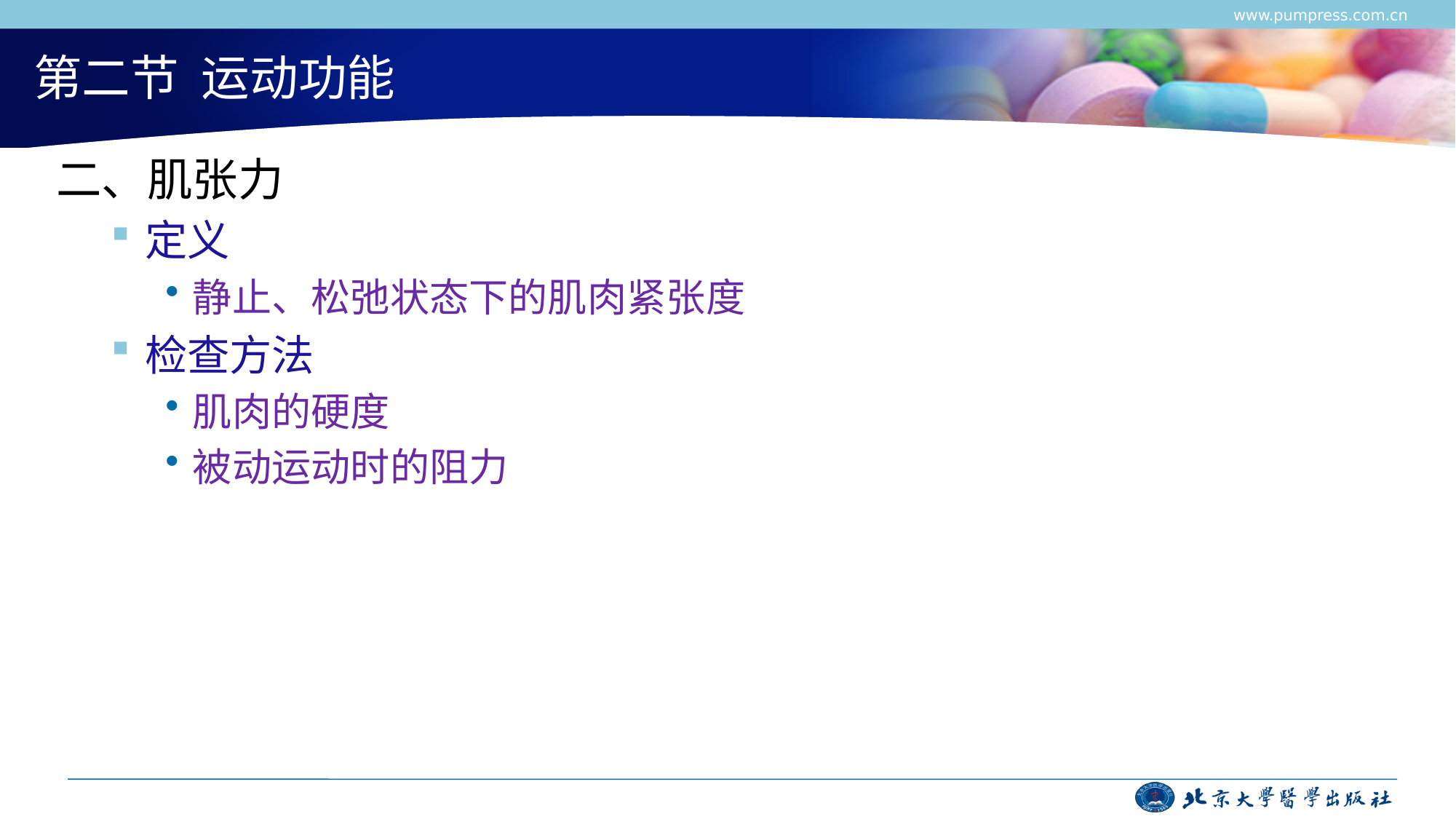

www.pumpress.com.cn
# 第二节  运动功能
二、肌张力
定义
静止、松弛状态下的肌肉紧张度
检查方法
肌肉的硬度
被动运动时的阻力